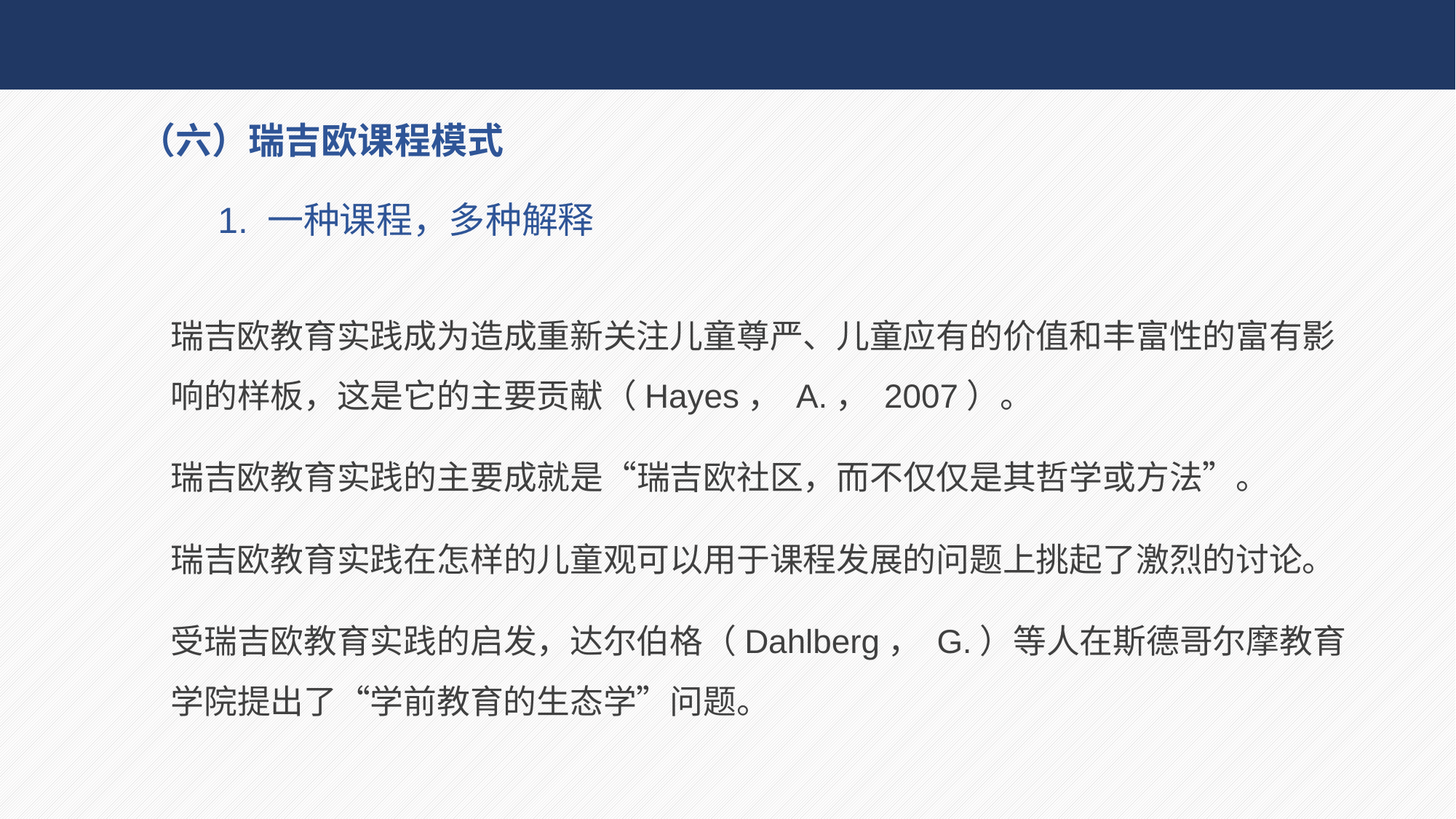

（六）瑞吉欧课程模式
1. 一种课程，多种解释
瑞吉欧教育实践成为造成重新关注儿童尊严、儿童应有的价值和丰富性的富有影响的样板，这是它的主要贡献（Hayes， A.， 2007）。

瑞吉欧教育实践的主要成就是“瑞吉欧社区，而不仅仅是其哲学或方法”。

瑞吉欧教育实践在怎样的儿童观可以用于课程发展的问题上挑起了激烈的讨论。

受瑞吉欧教育实践的启发，达尔伯格（Dahlberg， G.）等人在斯德哥尔摩教育学院提出了“学前教育的生态学”问题。